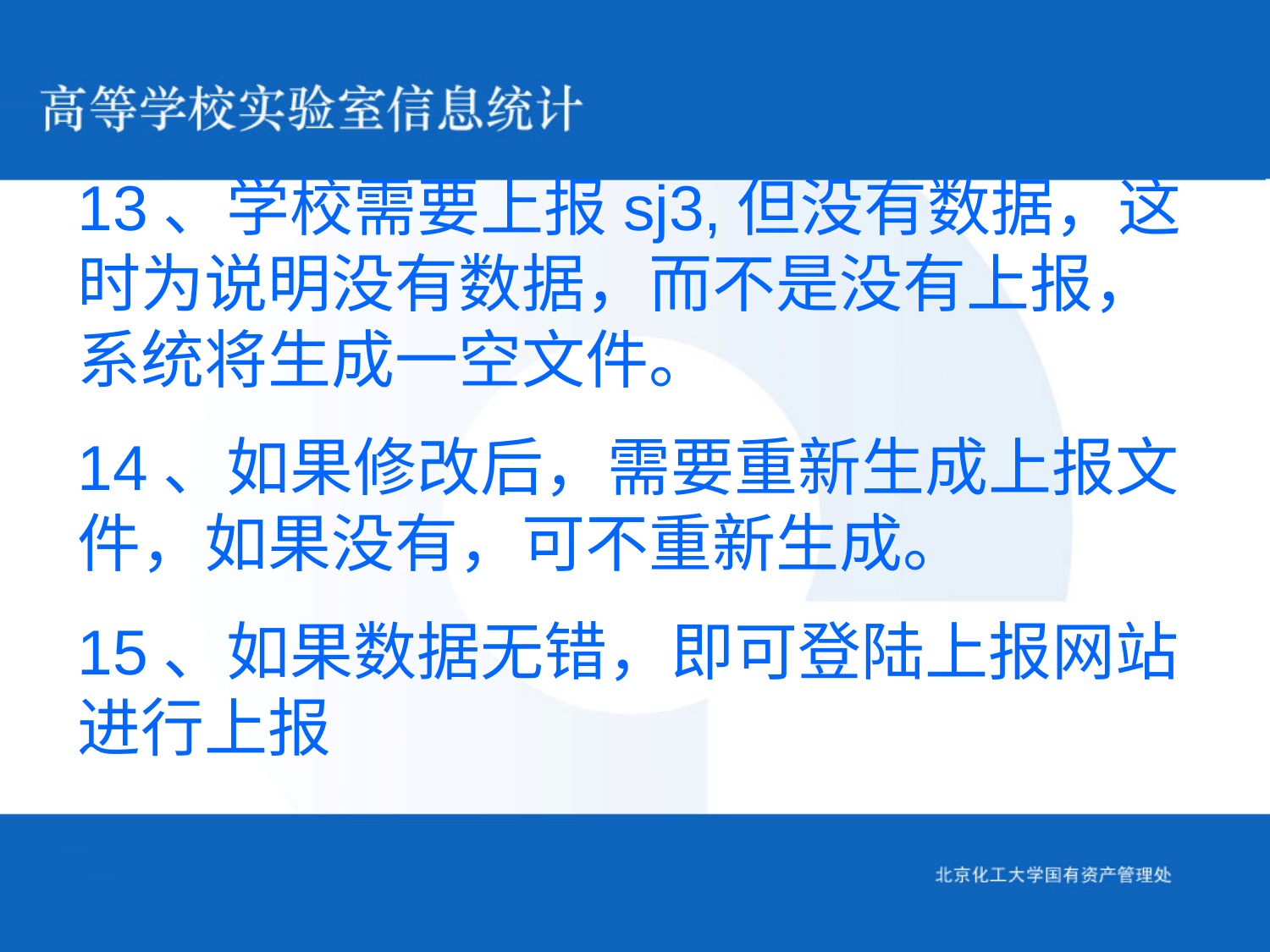

13、学校需要上报sj3,但没有数据，这时为说明没有数据，而不是没有上报，系统将生成一空文件。
14、如果修改后，需要重新生成上报文件，如果没有，可不重新生成。
15、如果数据无错，即可登陆上报网站进行上报